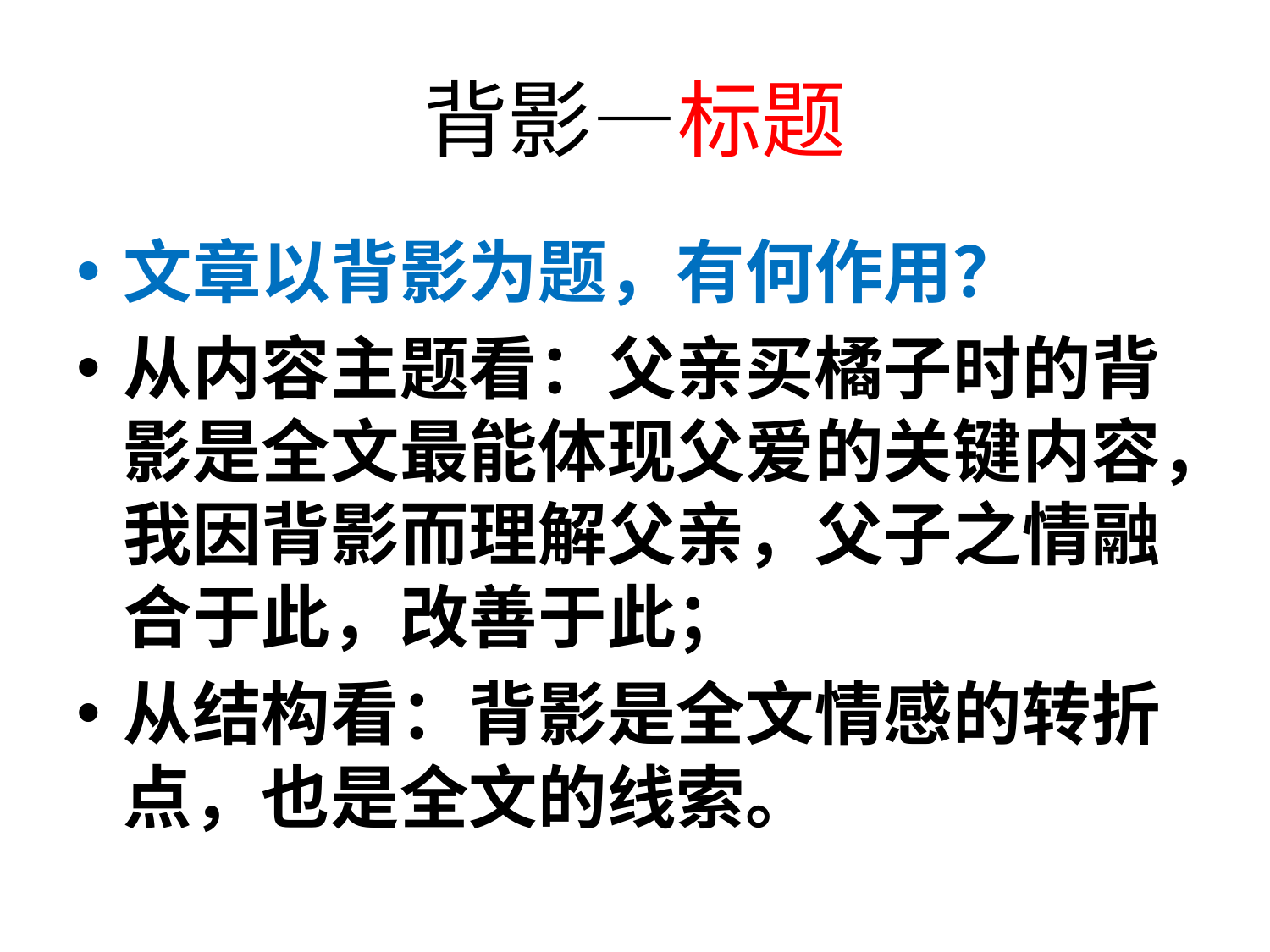

# 背影—标题
文章以背影为题，有何作用？
从内容主题看：父亲买橘子时的背影是全文最能体现父爱的关键内容，我因背影而理解父亲，父子之情融合于此，改善于此；
从结构看：背影是全文情感的转折点，也是全文的线索。